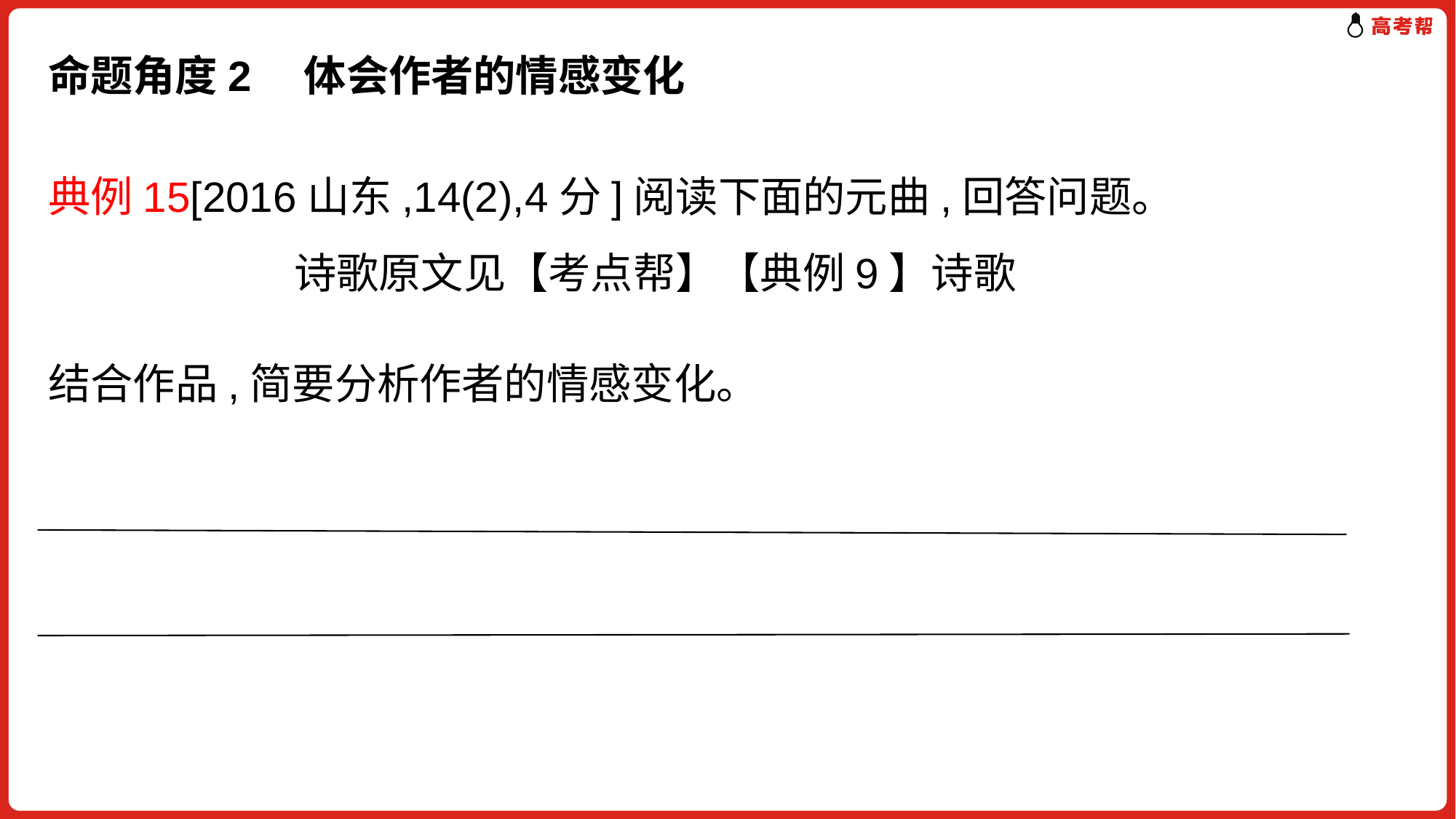

命题角度2　体会作者的情感变化
典例15[2016山东,14(2),4分]阅读下面的元曲,回答问题。
诗歌原文见【考点帮】【典例9】诗歌
结合作品,简要分析作者的情感变化。